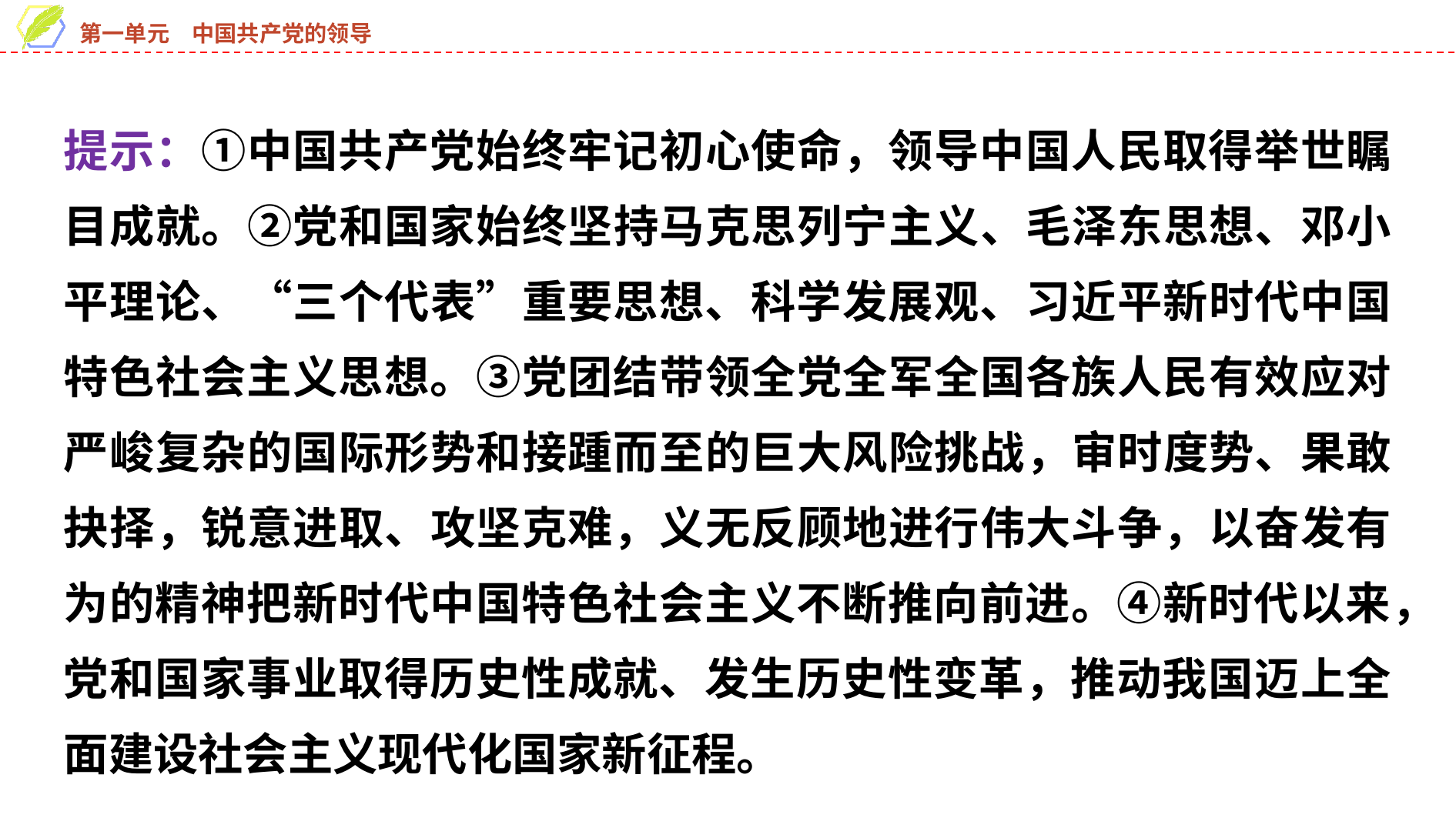

提示：①中国共产党始终牢记初心使命，领导中国人民取得举世瞩目成就。②党和国家始终坚持马克思列宁主义、毛泽东思想、邓小平理论、“三个代表”重要思想、科学发展观、习近平新时代中国特色社会主义思想。③党团结带领全党全军全国各族人民有效应对严峻复杂的国际形势和接踵而至的巨大风险挑战，审时度势、果敢抉择，锐意进取、攻坚克难，义无反顾地进行伟大斗争，以奋发有为的精神把新时代中国特色社会主义不断推向前进。④新时代以来，党和国家事业取得历史性成就、发生历史性变革，推动我国迈上全面建设社会主义现代化国家新征程。